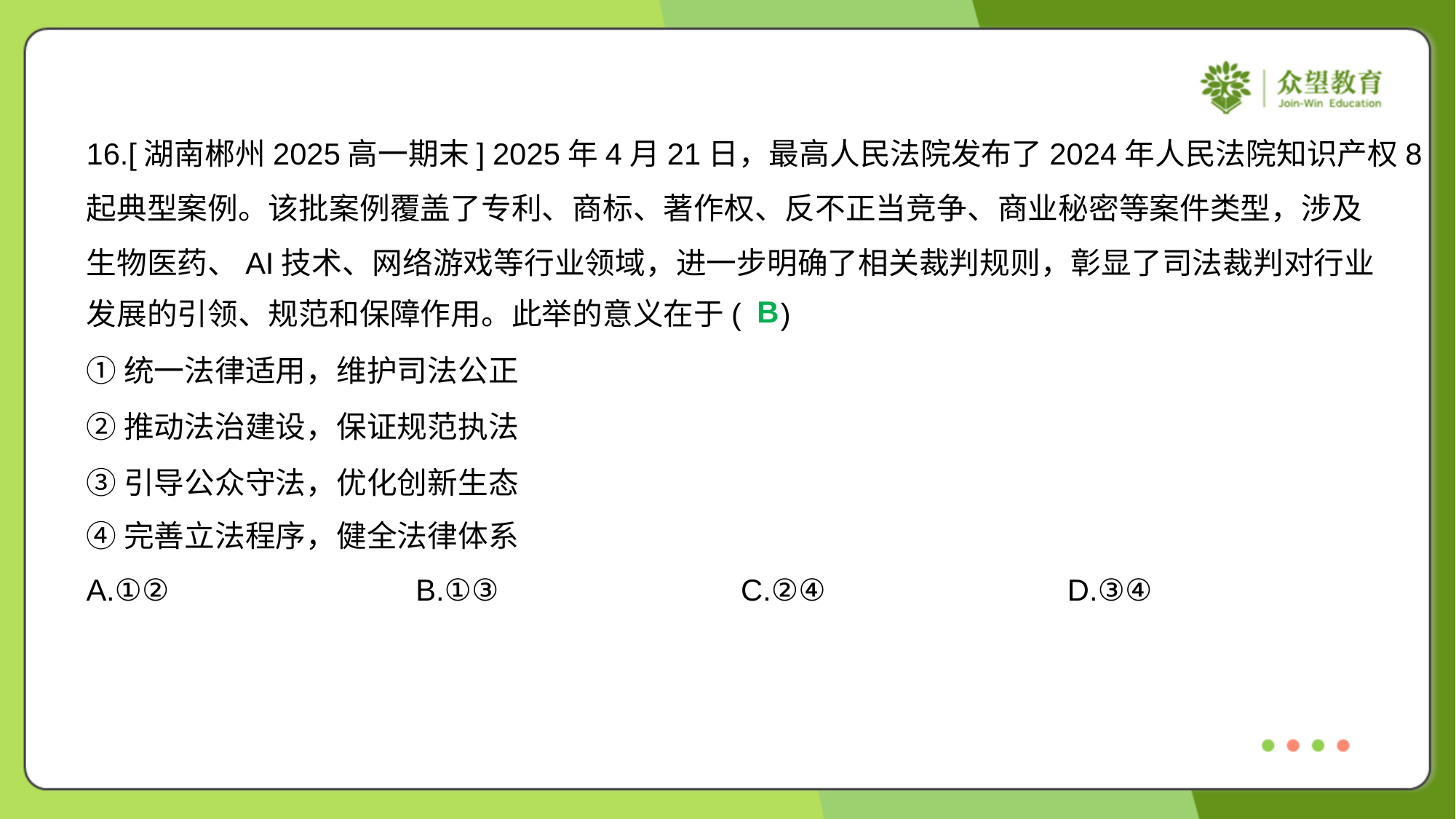

16.[湖南郴州2025高一期末] 2025年4月21日，最高人民法院发布了2024年人民法院知识产权8
起典型案例。该批案例覆盖了专利、商标、著作权、反不正当竞争、商业秘密等案件类型，涉及
生物医药、AI技术、网络游戏等行业领域，进一步明确了相关裁判规则，彰显了司法裁判对行业
发展的引领、规范和保障作用。此举的意义在于(     )
B
①统一法律适用，维护司法公正
②推动法治建设，保证规范执法
③引导公众守法，优化创新生态
④完善立法程序，健全法律体系
A.①②	B.①③	C.②④	D.③④